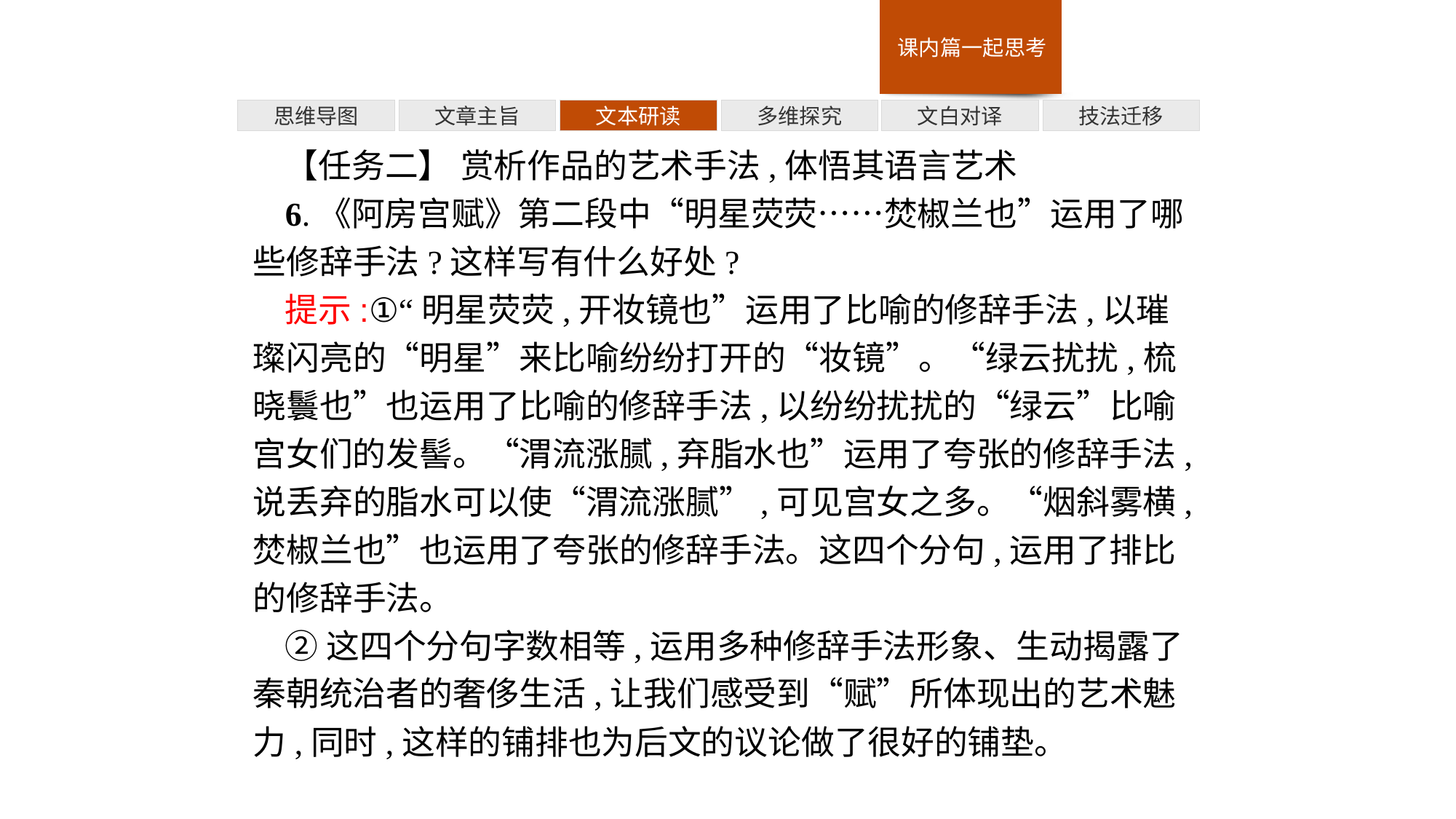

多维探究
技法迁移
思维导图
文章主旨
文本研读
文白对译
【任务二】 赏析作品的艺术手法,体悟其语言艺术
6.《阿房宫赋》第二段中“明星荧荧……焚椒兰也”运用了哪些修辞手法?这样写有什么好处?
提示:①“明星荧荧,开妆镜也”运用了比喻的修辞手法,以璀璨闪亮的“明星”来比喻纷纷打开的“妆镜”。“绿云扰扰,梳晓鬟也”也运用了比喻的修辞手法,以纷纷扰扰的“绿云”比喻宫女们的发髻。“渭流涨腻,弃脂水也”运用了夸张的修辞手法,说丢弃的脂水可以使“渭流涨腻”,可见宫女之多。“烟斜雾横,焚椒兰也”也运用了夸张的修辞手法。这四个分句,运用了排比的修辞手法。
②这四个分句字数相等,运用多种修辞手法形象、生动揭露了秦朝统治者的奢侈生活,让我们感受到“赋”所体现出的艺术魅力,同时,这样的铺排也为后文的议论做了很好的铺垫。